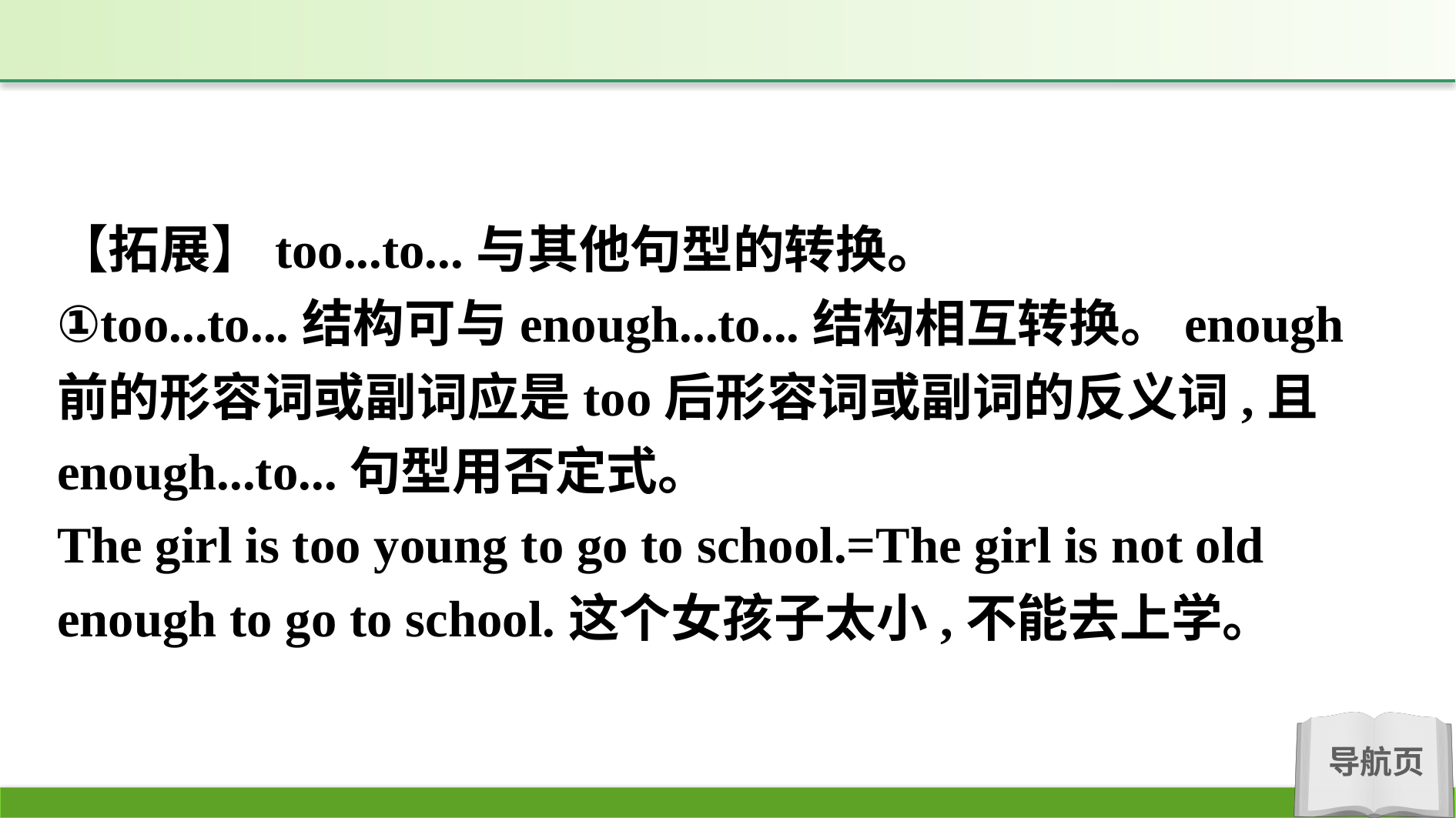

【拓展】too...to...与其他句型的转换。
①too...to...结构可与enough...to...结构相互转换。enough 前的形容词或副词应是too后形容词或副词的反义词,且enough...to...句型用否定式。
The girl is too young to go to school.=The girl is not old enough to go to school.这个女孩子太小,不能去上学。